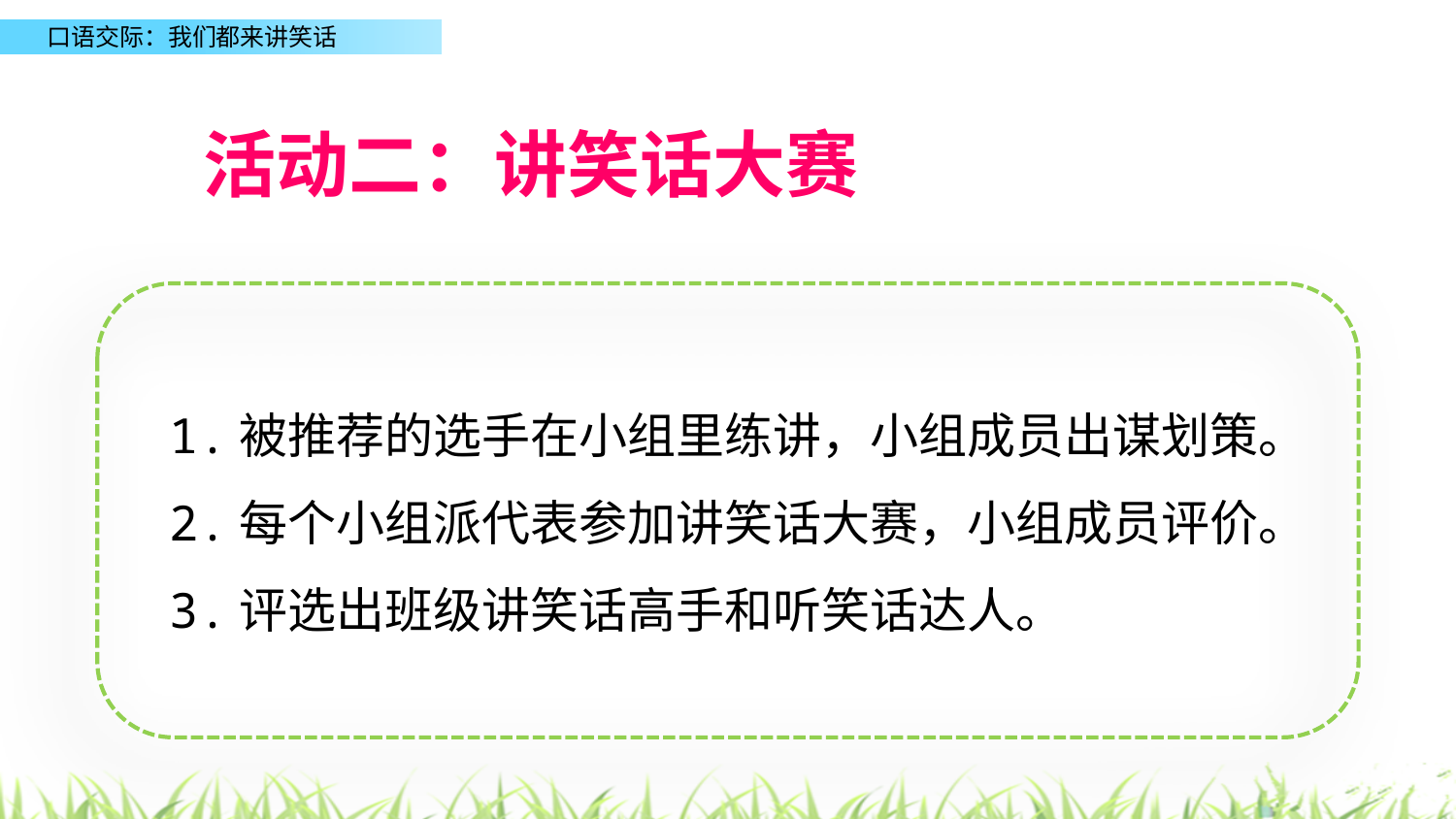

活动二：讲笑话大赛

1.被推荐的选手在小组里练讲，小组成员出谋划策。
2.每个小组派代表参加讲笑话大赛，小组成员评价。
3.评选出班级讲笑话高手和听笑话达人。